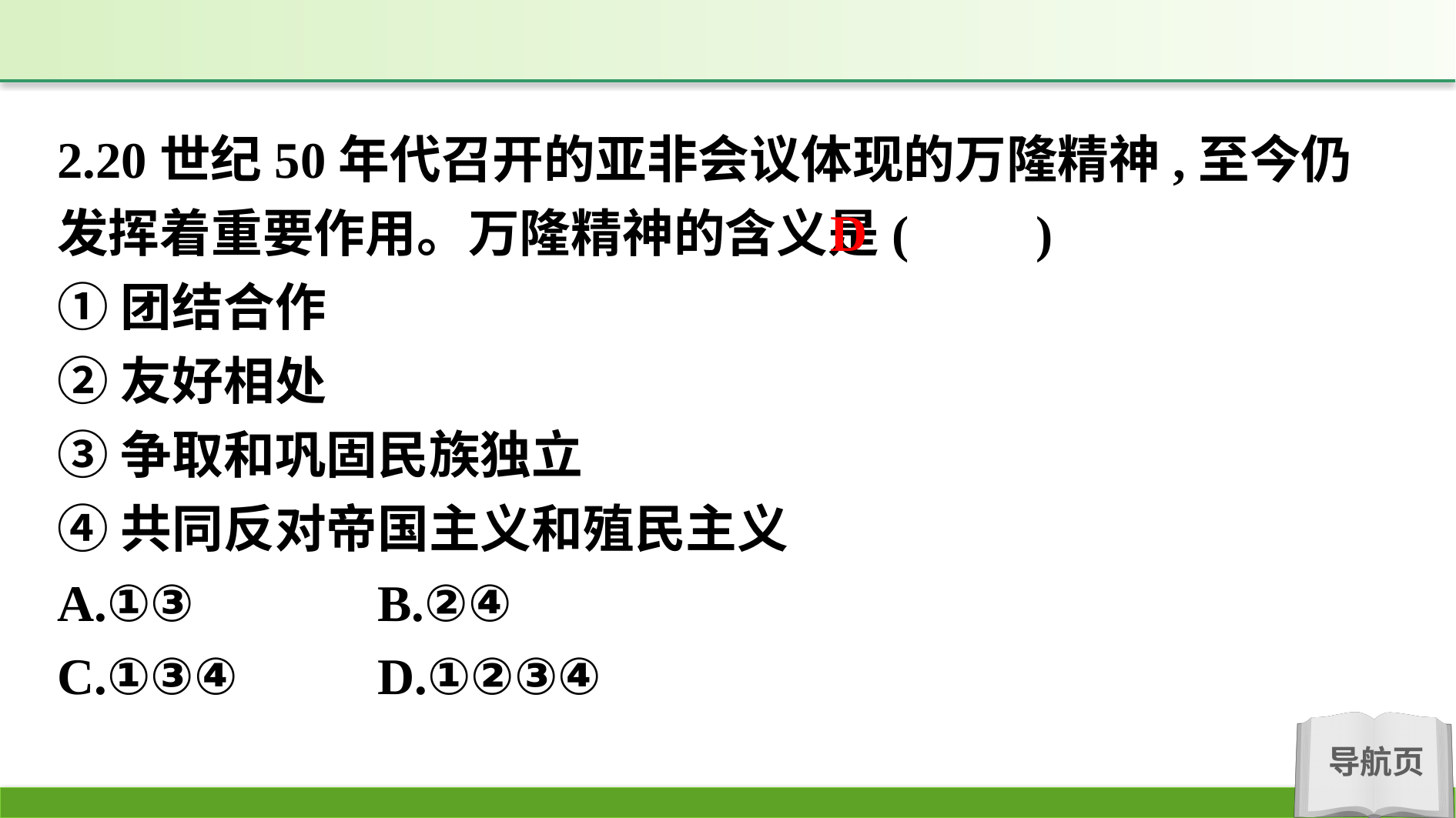

2.20世纪50年代召开的亚非会议体现的万隆精神,至今仍发挥着重要作用。万隆精神的含义是(　　)
①团结合作
②友好相处
③争取和巩固民族独立
④共同反对帝国主义和殖民主义
A.①③		B.②④
C.①③④		D.①②③④
D